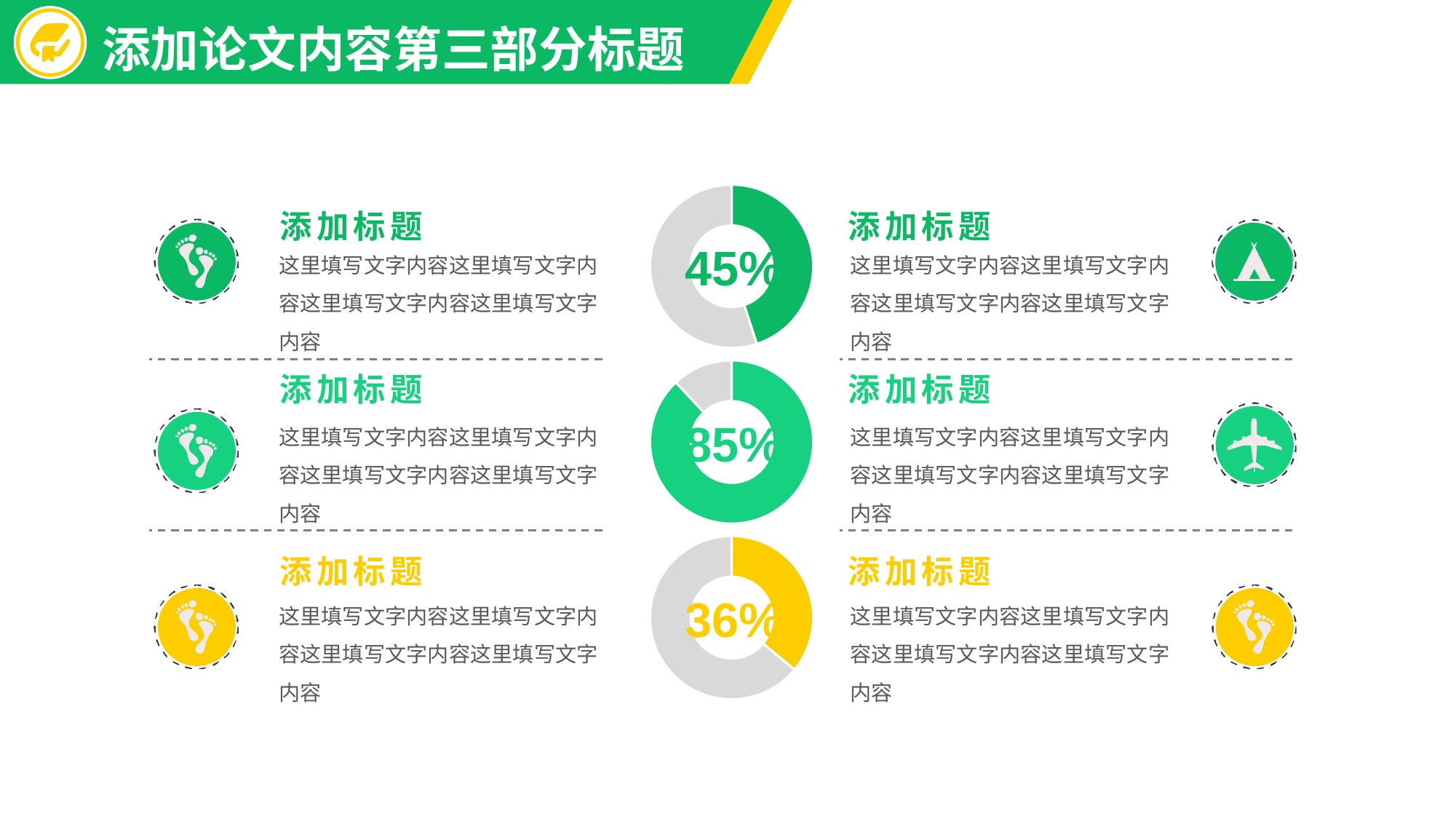

添加论文内容第三部分标题

### Chart

| Category | 销售额 |
|---|---|
| 第一季度 | 45.0 |
| 第二季度 | 55.0 |
添加标题
添加标题

45%

这里填写文字内容这里填写文字内容这里填写文字内容这里填写文字内容
这里填写文字内容这里填写文字内容这里填写文字内容这里填写文字内容

### Chart

| Category | 销售额 |
|---|---|
| 第一季度 | 88.0 |
| 第二季度 | 12.0 |
添加标题
添加标题

这里填写文字内容这里填写文字内容这里填写文字内容这里填写文字内容
这里填写文字内容这里填写文字内容这里填写文字内容这里填写文字内容

85%

### Chart

| Category | 销售额 |
|---|---|
| 第一季度 | 36.0 |
| 第二季度 | 64.0 |
添加标题
添加标题
36%

这里填写文字内容这里填写文字内容这里填写文字内容这里填写文字内容
这里填写文字内容这里填写文字内容这里填写文字内容这里填写文字内容